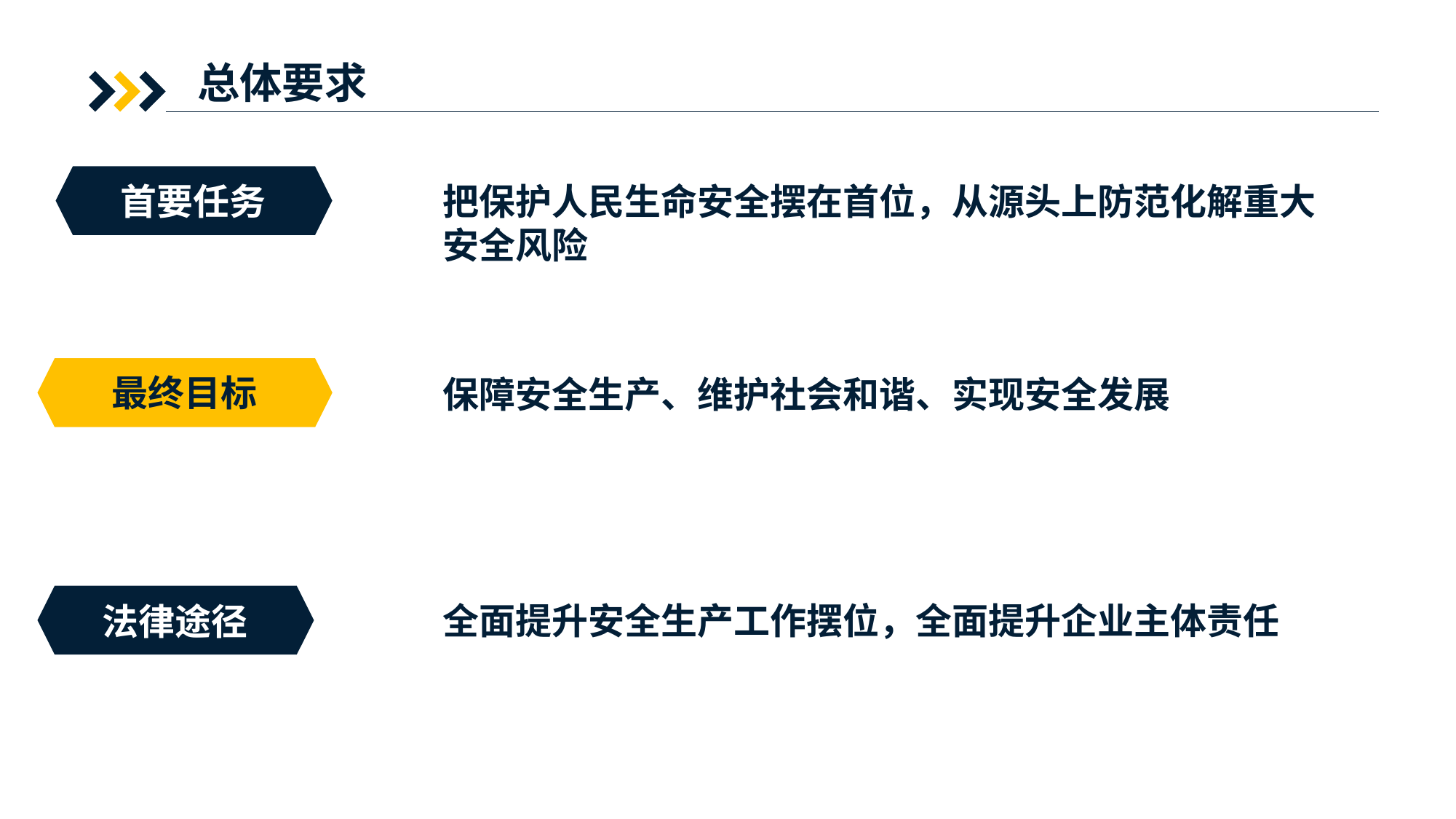

总体要求

首要任务
把保护人民生命安全摆在首位，从源头上防范化解重大安全风险

最终目标
保障安全生产、维护社会和谐、实现安全发展

法律途径
全面提升安全生产工作摆位，全面提升企业主体责任